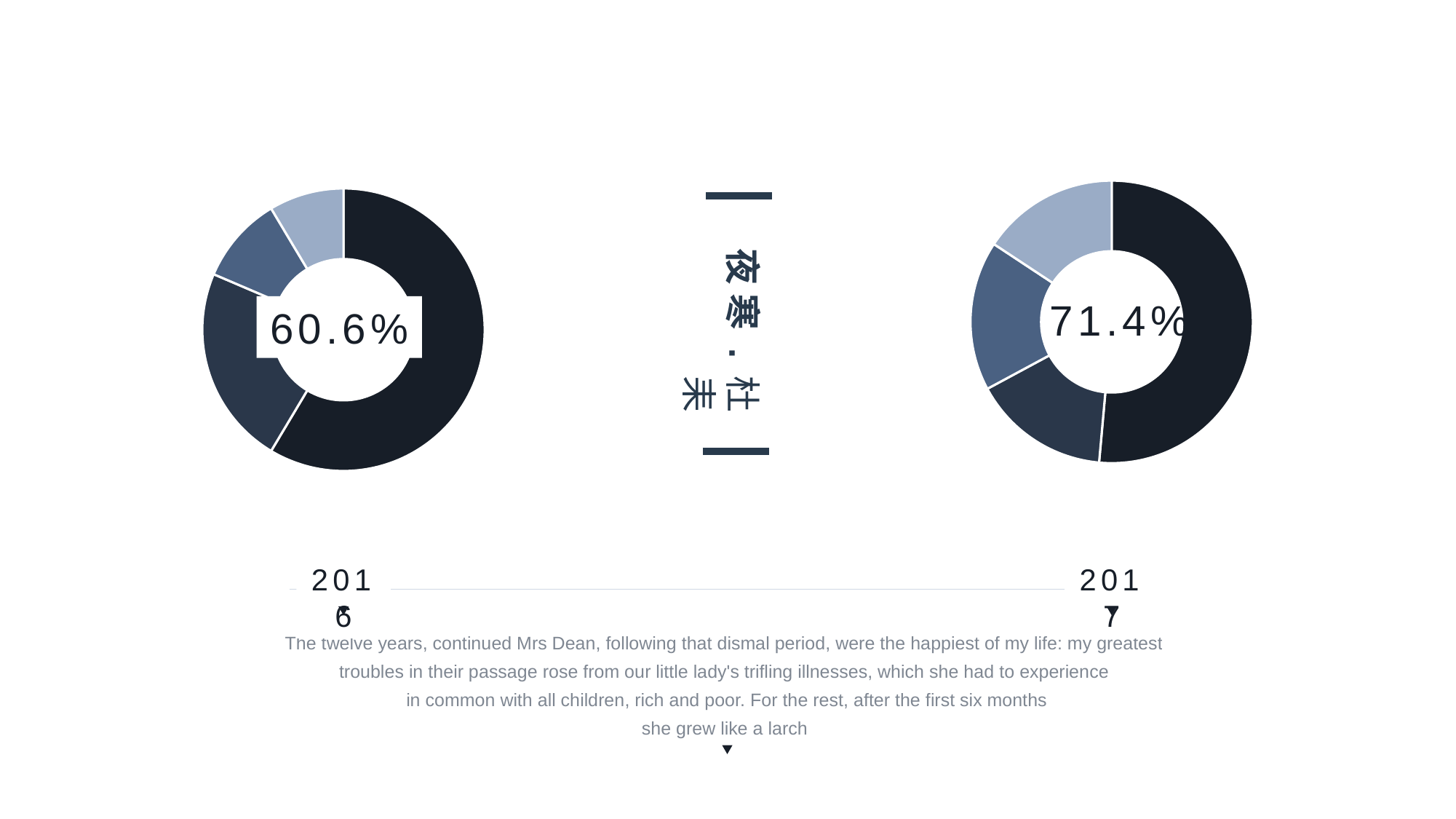

### Chart

| Category | 销售额 |  |
|---|---|---|
| 第一季度 | 7.2 | None |
| 第二季度 | 2.2 | None |
| 第三季度 | 2.4 | None |
| 第四季度 | 2.2 | None |

### Chart

| Category | 销售额 |  |
|---|---|---|
| 第一季度 | 8.2 | None |
| 第二季度 | 3.2 | None |
| 第三季度 | 1.4 | None |
| 第四季度 | 1.2 | None |
夜寒.杜耒
71.4%
60.6%
2016
2017

The twelve years, continued Mrs Dean, following that dismal period, were the happiest of my life: my greatest
troubles in their passage rose from our little lady's trifling illnesses, which she had to experience
in common with all children, rich and poor. For the rest, after the first six months
she grew like a larch